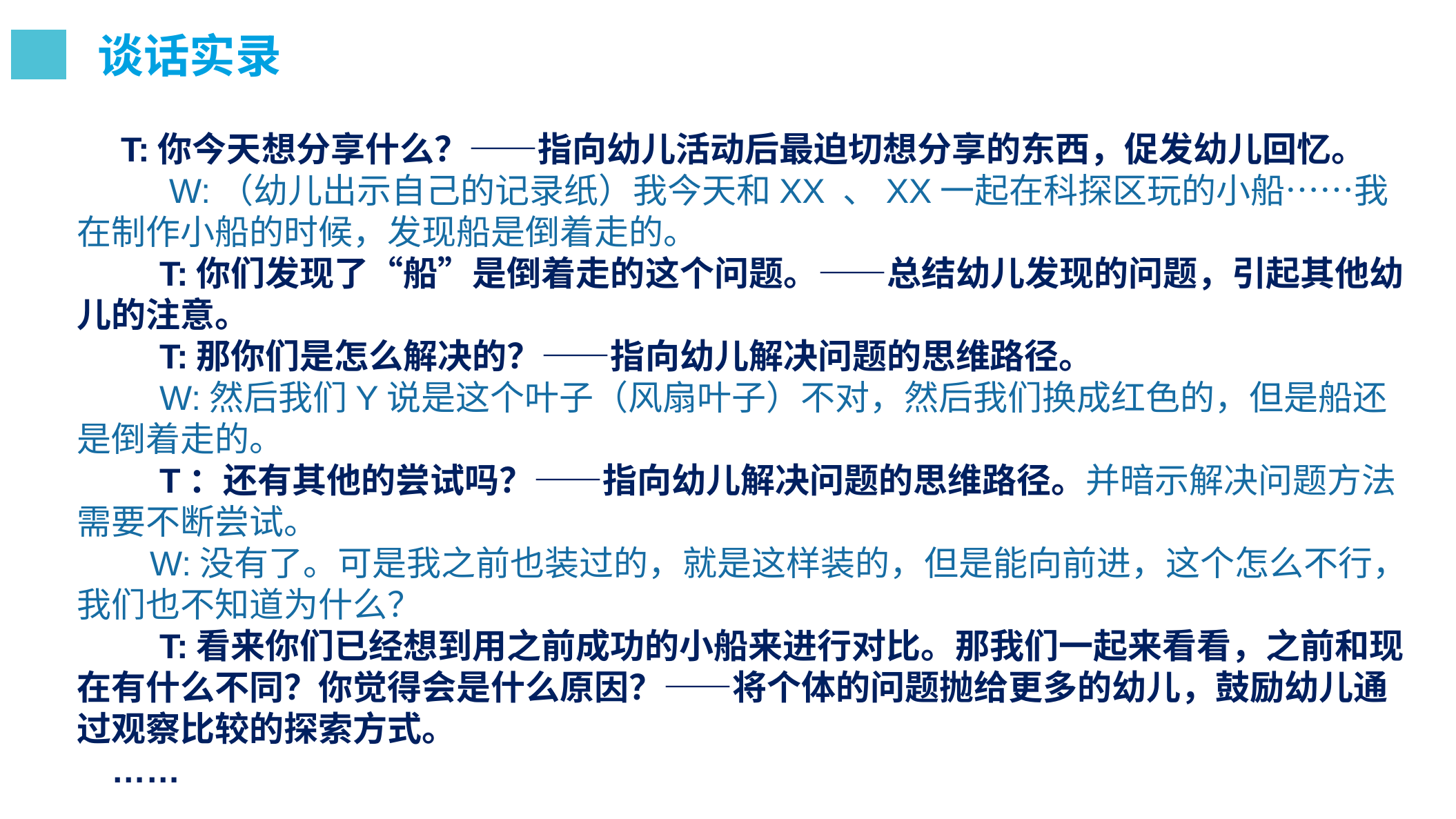

谈话实录

 T:你今天想分享什么？——指向幼儿活动后最迫切想分享的东西，促发幼儿回忆。
      W:（幼儿出示自己的记录纸）我今天和XX 、XX一起在科探区玩的小船……我在制作小船的时候，发现船是倒着走的。
     T:你们发现了“船”是倒着走的这个问题。——总结幼儿发现的问题，引起其他幼儿的注意。
     T:那你们是怎么解决的？——指向幼儿解决问题的思维路径。
     W:然后我们Y说是这个叶子（风扇叶子）不对，然后我们换成红色的，但是船还是倒着走的。
     T：还有其他的尝试吗？——指向幼儿解决问题的思维路径。并暗示解决问题方法需要不断尝试。
    W:没有了。可是我之前也装过的，就是这样装的，但是能向前进，这个怎么不行，我们也不知道为什么？
     T:看来你们已经想到用之前成功的小船来进行对比。那我们一起来看看，之前和现在有什么不同？你觉得会是什么原因？——将个体的问题抛给更多的幼儿，鼓励幼儿通过观察比较的探索方式。
……